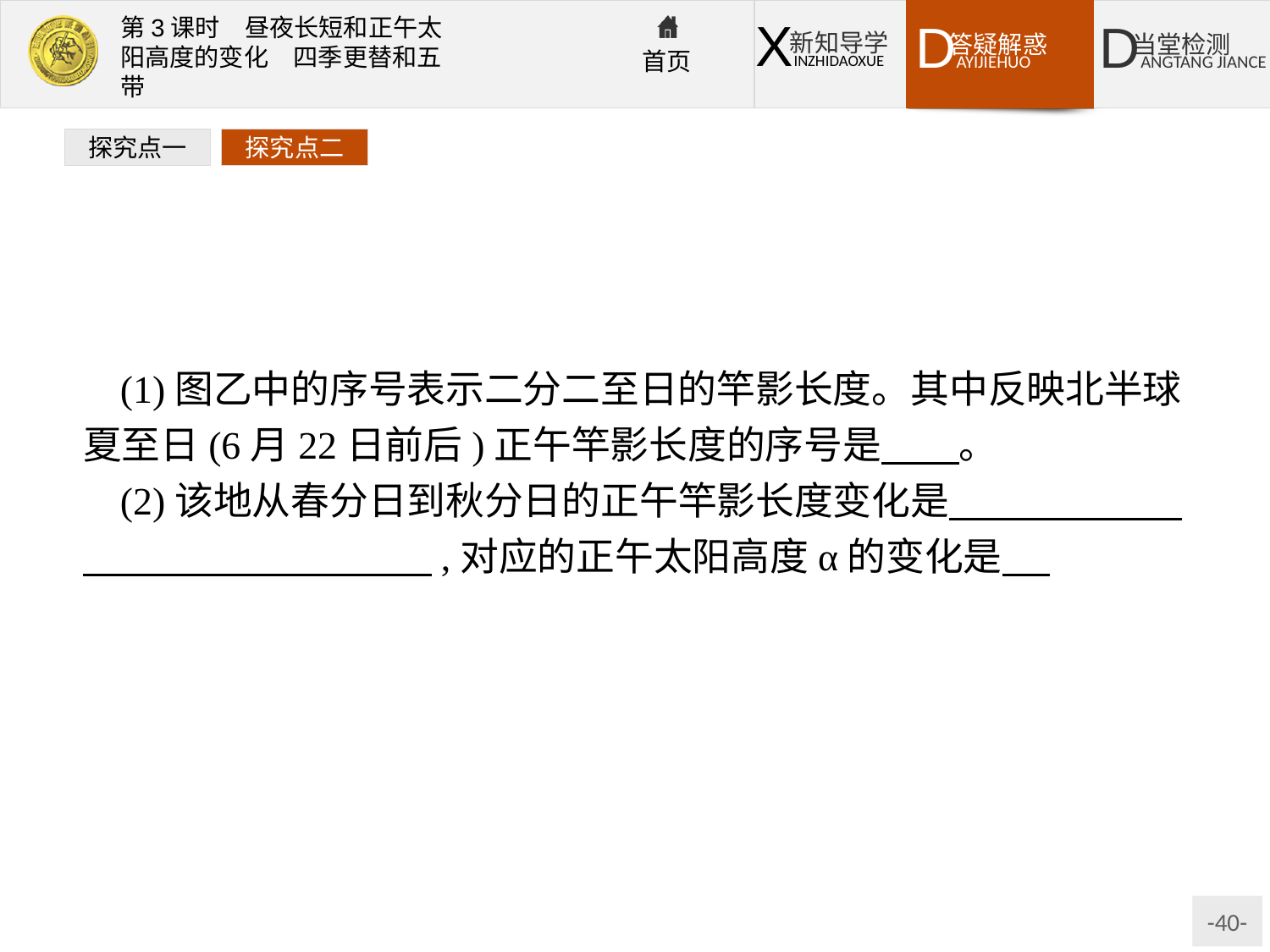

探究点一
探究点二
(1)图乙中的序号表示二分二至日的竿影长度。其中反映北半球夏至日(6月22日前后)正午竿影长度的序号是　　。
(2)该地从春分日到秋分日的正午竿影长度变化是　　　　　　　　　　　　　　　,对应的正午太阳高度α的变化是